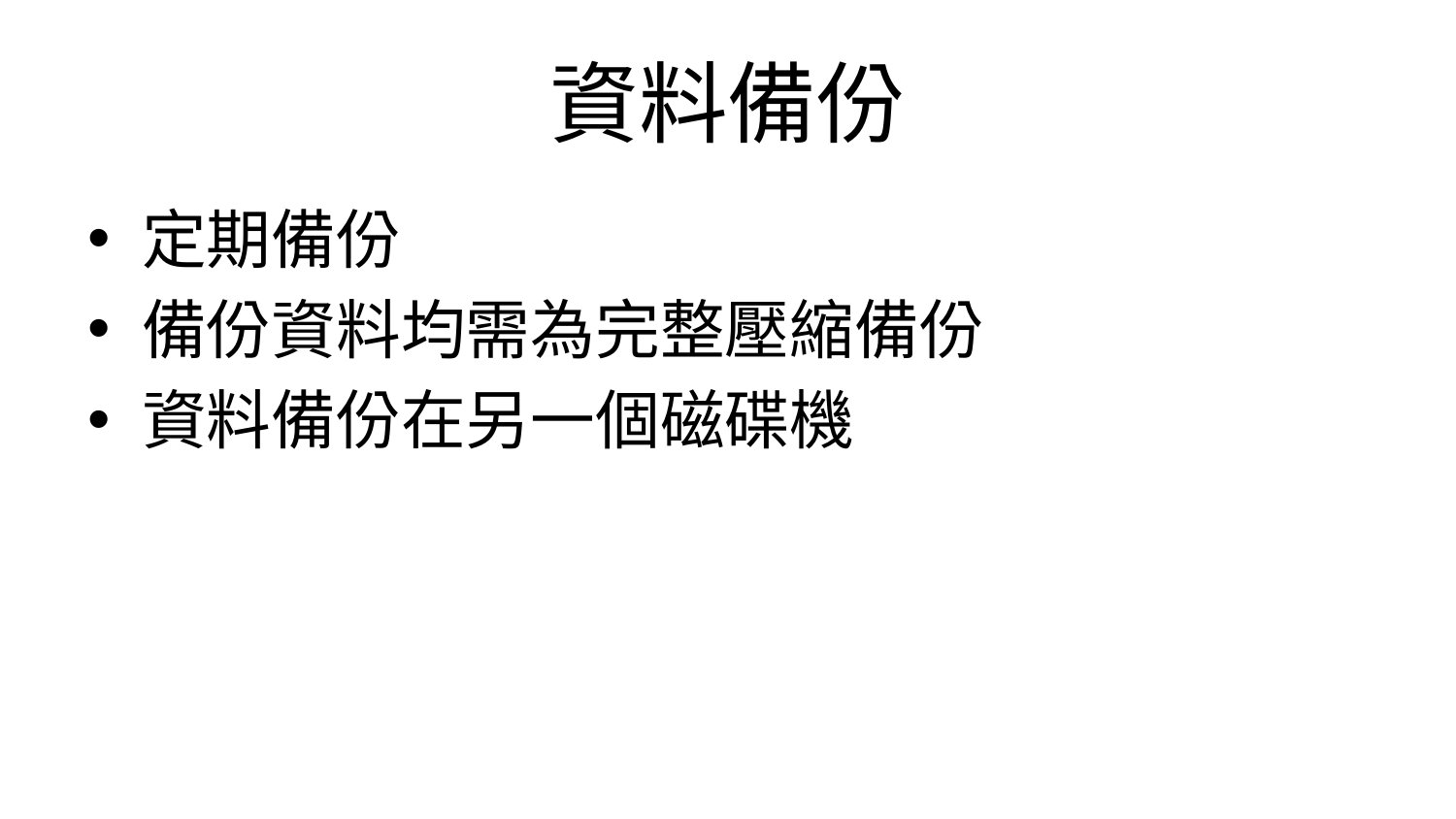

# 資料備份
定期備份
備份資料均需為完整壓縮備份
資料備份在另一個磁碟機